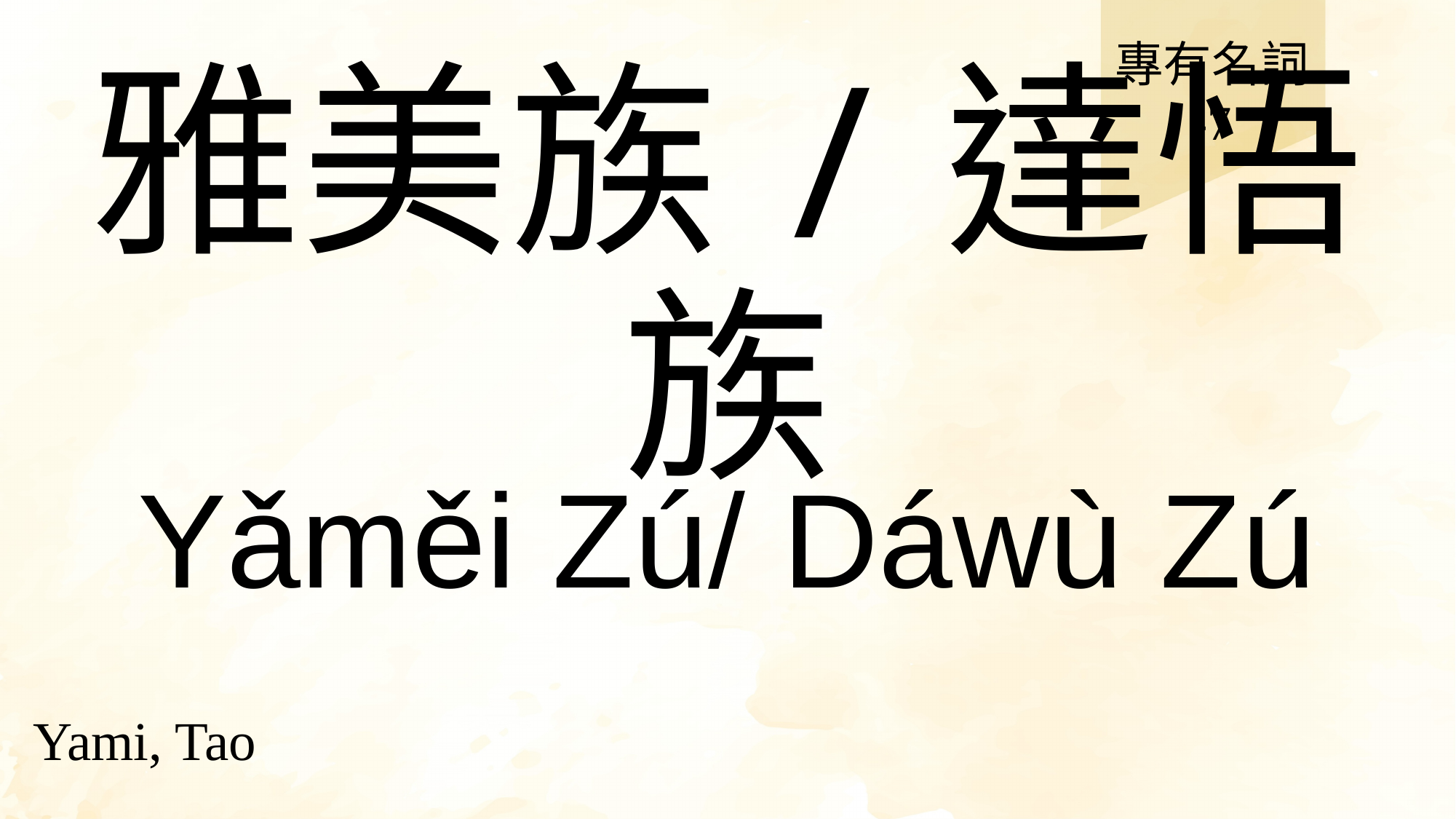

專有名詞
-7
# 雅美族/達悟族
Yǎměi Zú/ Dáwù Zú
Yami, Tao